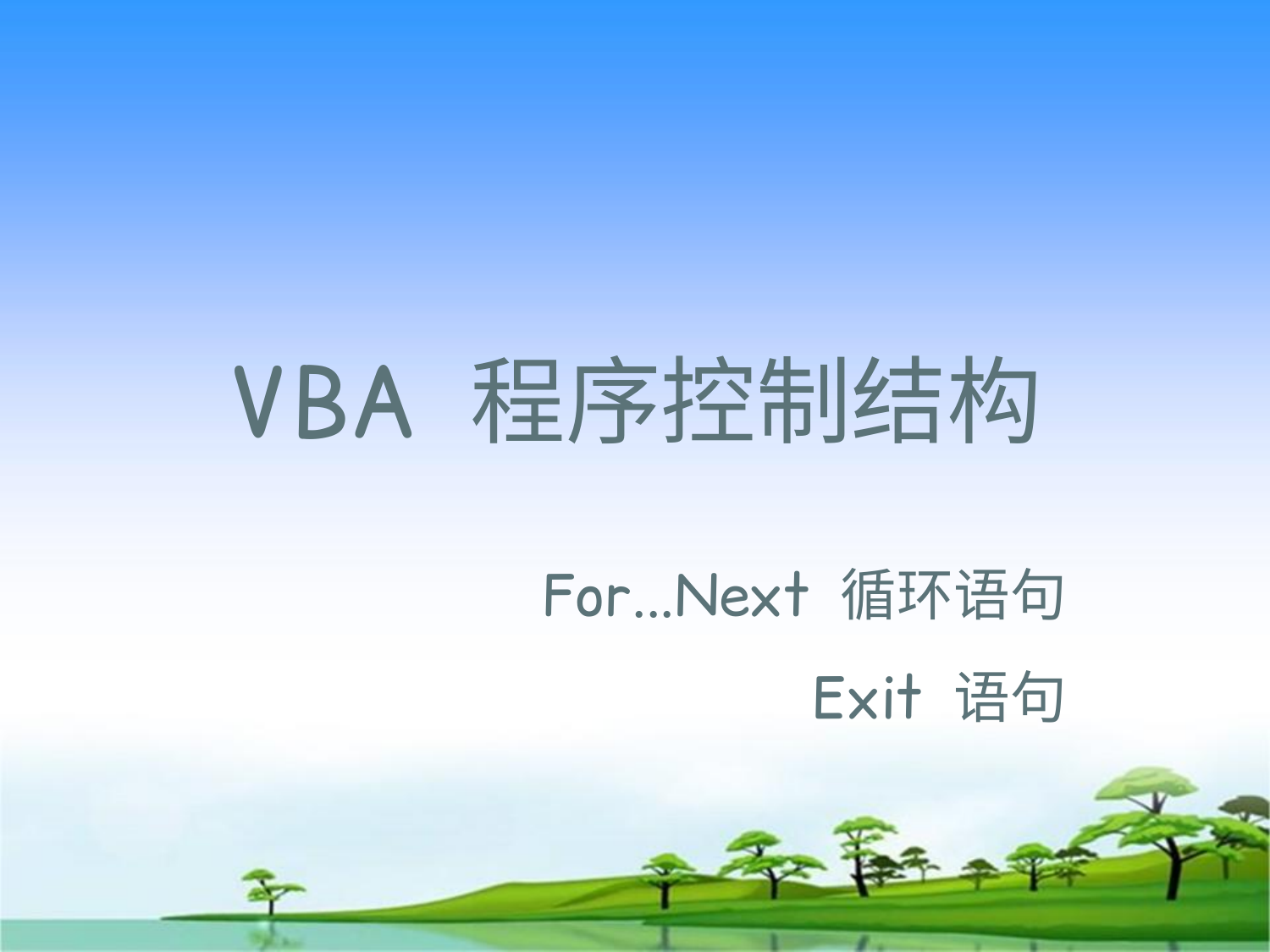

# VBA 程序控制结构
For...Next 循环语句
Exit 语句